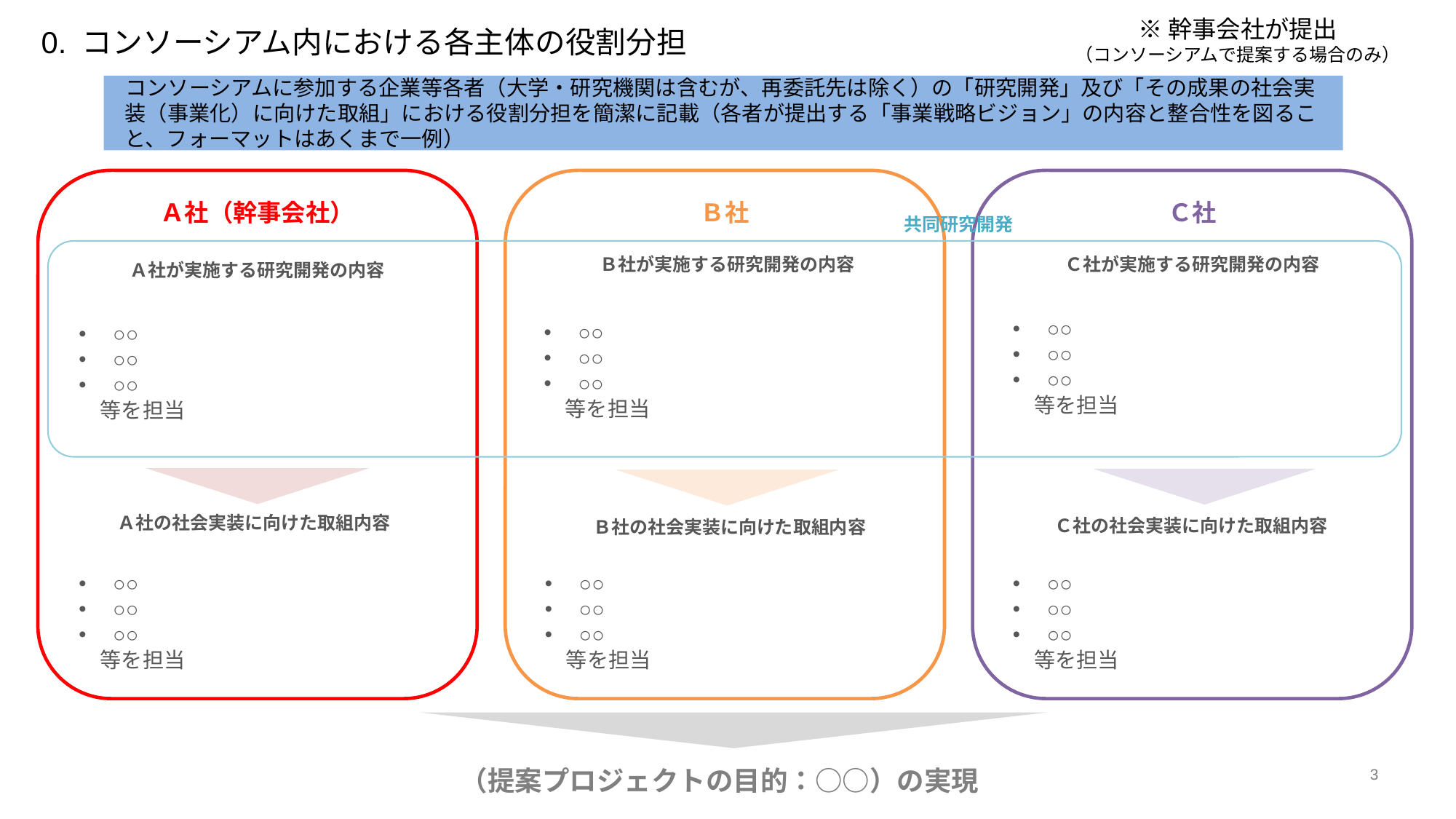

※幹事会社が提出
（コンソーシアムで提案する場合のみ）
0. コンソーシアム内における各主体の役割分担
コンソーシアムに参加する企業等各者（大学・研究機関は含むが、再委託先は除く）の「研究開発」及び「その成果の社会実装（事業化）に向けた取組」における役割分担を簡潔に記載（各者が提出する「事業戦略ビジョン」の内容と整合性を図ること、フォーマットはあくまで一例）
Ａ社（幹事会社）
Ｂ社
Ｃ社
共同研究開発
Ｃ社が実施する研究開発の内容

Ｂ社が実施する研究開発の内容
Ａ社が実施する研究開発の内容
○○
○○
○○
　等を担当
○○
○○
○○
　等を担当
○○
○○
○○
　等を担当

Ａ社の社会実装に向けた取組内容
Ｃ社の社会実装に向けた取組内容
Ｂ社の社会実装に向けた取組内容
○○
○○
○○
　等を担当
○○
○○
○○
　等を担当
○○
○○
○○
　等を担当

（提案プロジェクトの目的：○○）の実現